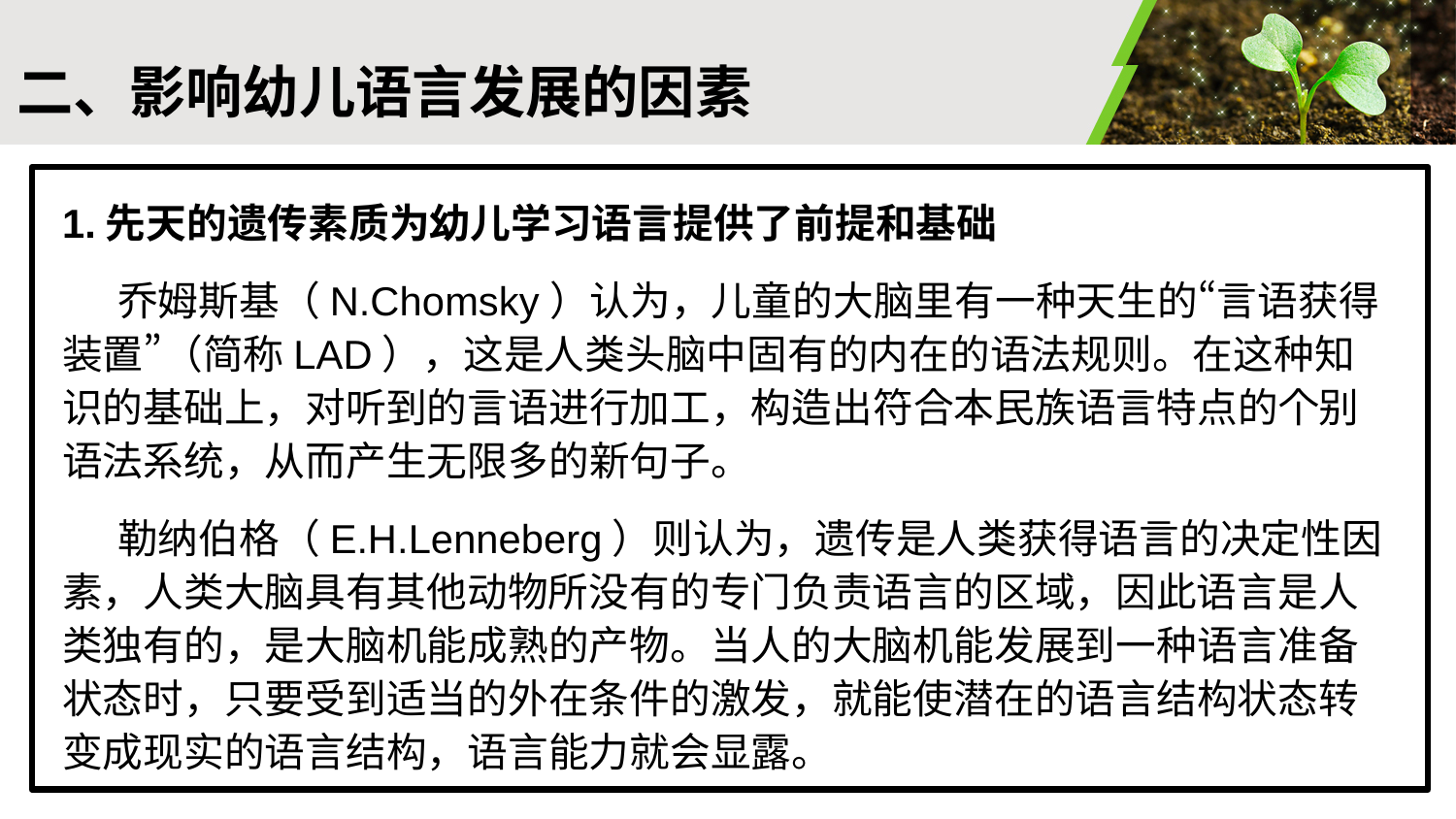

#
二、影响幼儿语言发展的因素

1.先天的遗传素质为幼儿学习语言提供了前提和基础
    乔姆斯基（N.Chomsky）认为，儿童的大脑里有一种天生的“言语获得装置”（简称LAD），这是人类头脑中固有的内在的语法规则。在这种知识的基础上，对听到的言语进行加工，构造出符合本民族语言特点的个别语法系统，从而产生无限多的新句子。
    勒纳伯格（E.H.Lenneberg）则认为，遗传是人类获得语言的决定性因素，人类大脑具有其他动物所没有的专门负责语言的区域，因此语言是人类独有的，是大脑机能成熟的产物。当人的大脑机能发展到一种语言准备状态时，只要受到适当的外在条件的激发，就能使潜在的语言结构状态转变成现实的语言结构，语言能力就会显露。